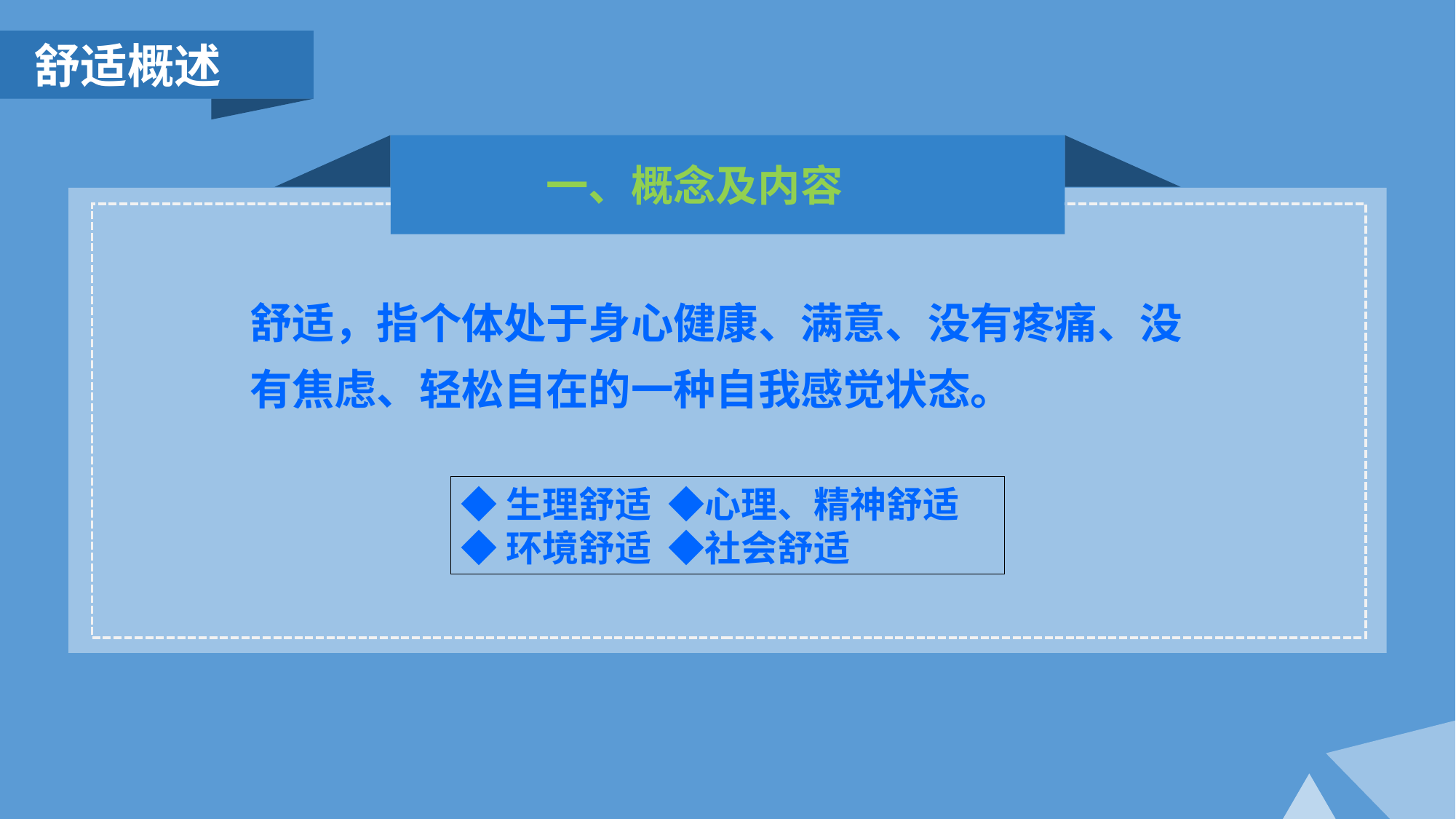

舒适概述

一、概念及内容

舒适，指个体处于身心健康、满意、没有疼痛、没有焦虑、轻松自在的一种自我感觉状态。

◆生理舒适  ◆心理、精神舒适
◆环境舒适  ◆社会舒适